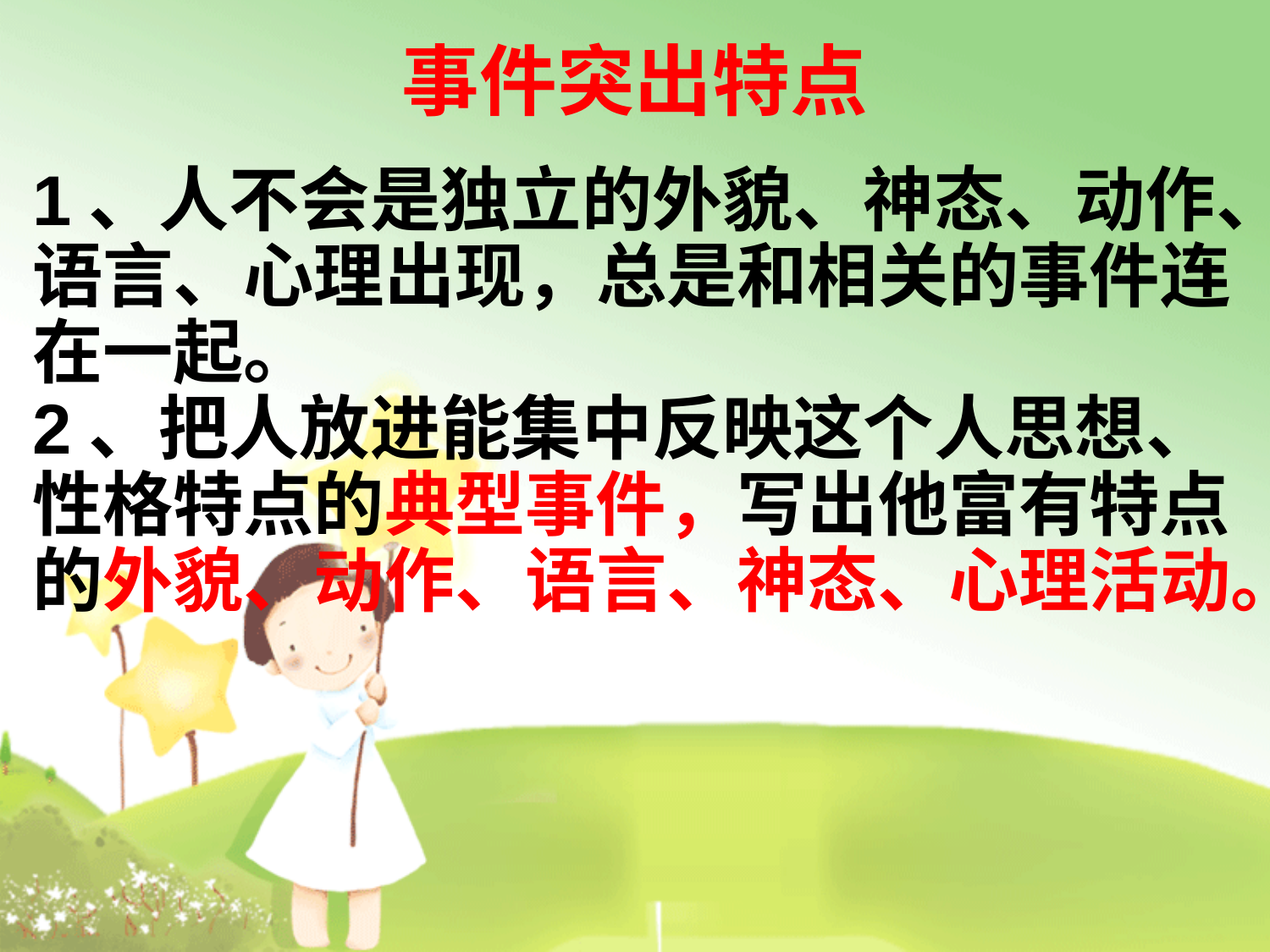

# 事件突出特点
1、人不会是独立的外貌、神态、动作、语言、心理出现，总是和相关的事件连在一起。
2、把人放进能集中反映这个人思想、性格特点的典型事件，写出他富有特点的外貌、动作、语言、神态、心理活动。